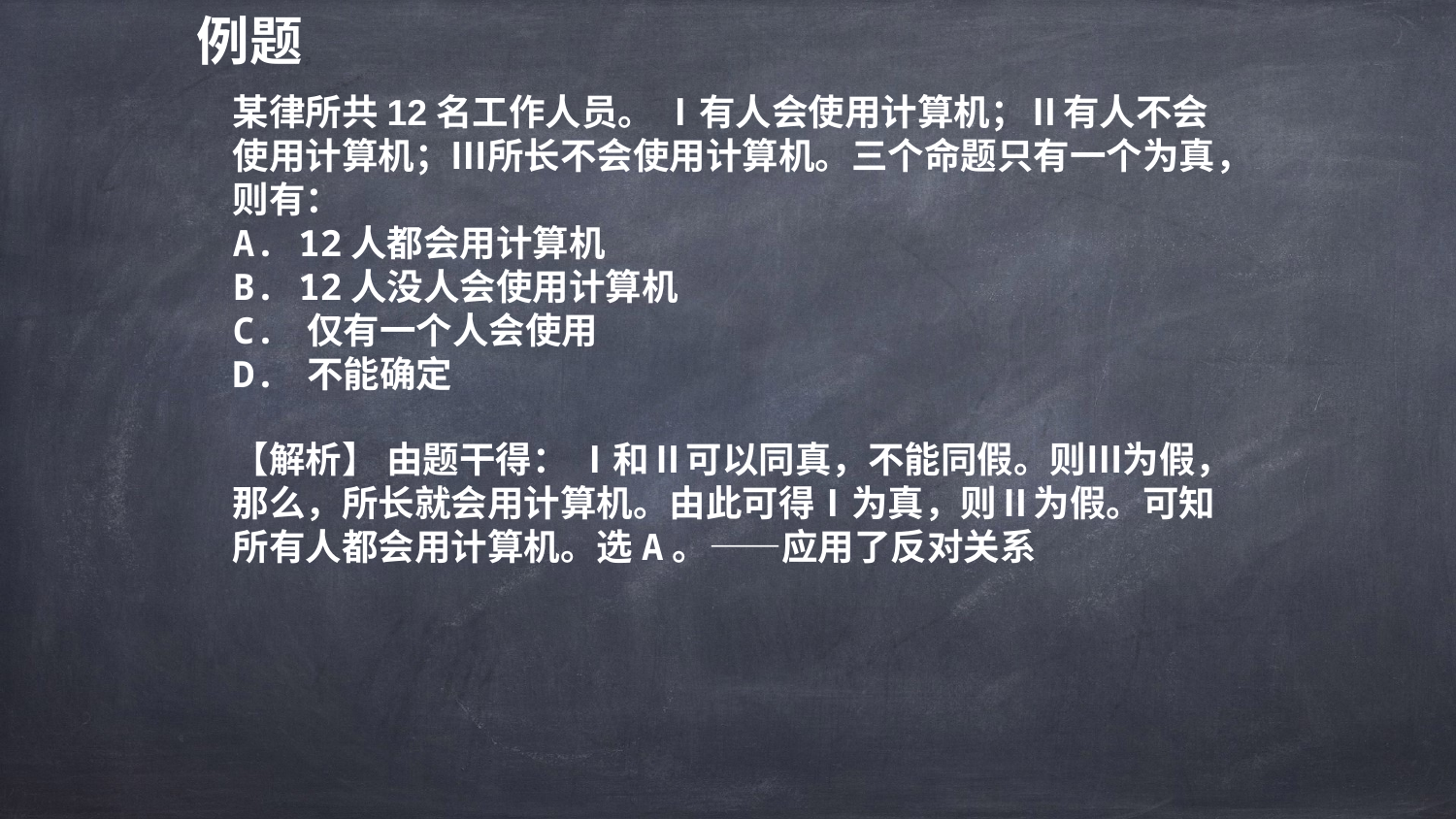

例题
某律所共12名工作人员。 Ⅰ有人会使用计算机；Ⅱ有人不会使用计算机；Ⅲ所长不会使用计算机。三个命题只有一个为真，则有：
A. 12人都会用计算机
B. 12人没人会使用计算机
C. 仅有一个人会使用
D. 不能确定
【解析】 由题干得： Ⅰ和Ⅱ可以同真，不能同假。则Ⅲ为假，那么，所长就会用计算机。由此可得Ⅰ为真，则Ⅱ为假。可知所有人都会用计算机。选A。——应用了反对关系